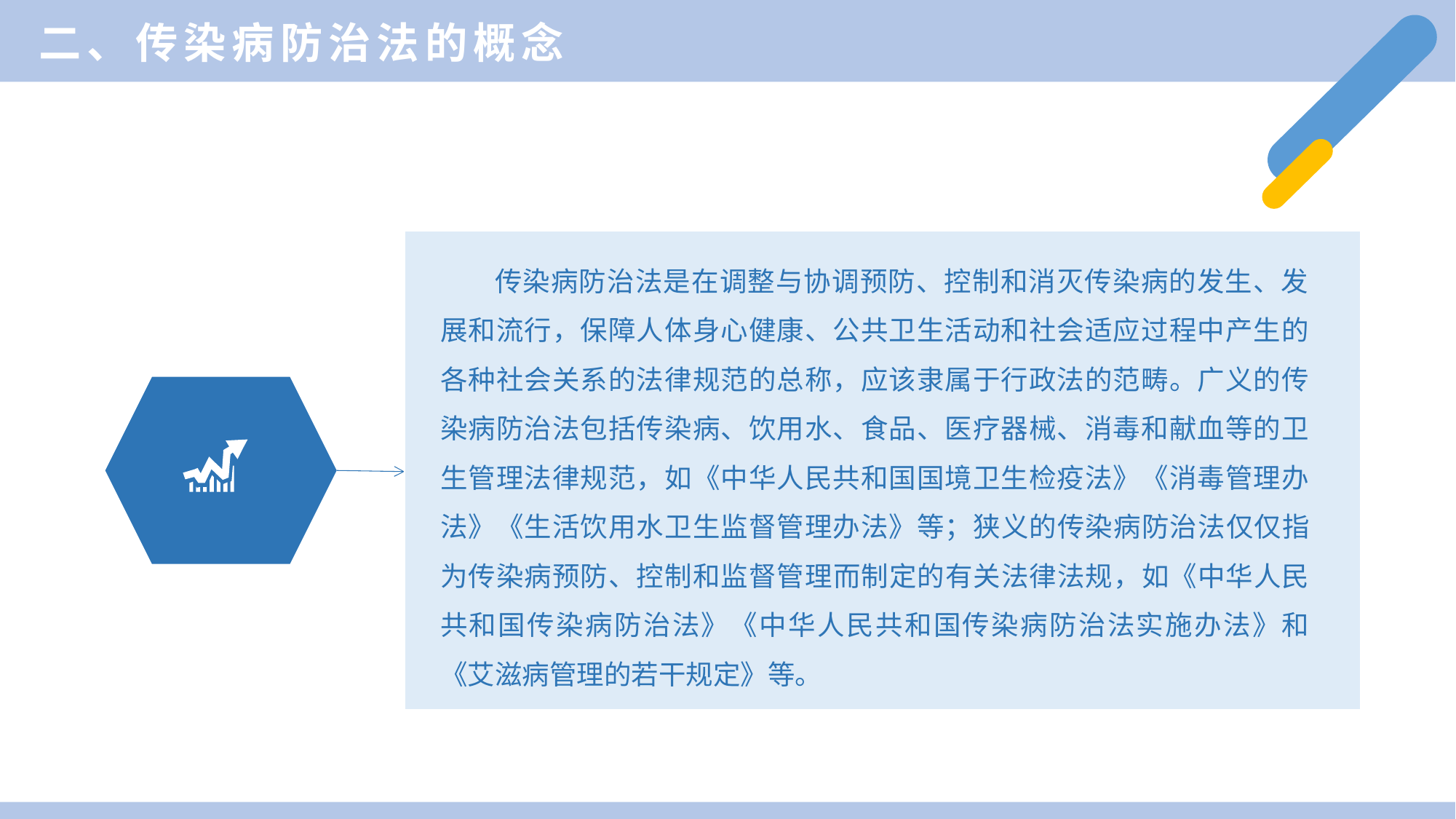

二、传染病防治法的概念

传染病防治法是在调整与协调预防、控制和消灭传染病的发生、发展和流行，保障人体身心健康、公共卫生活动和社会适应过程中产生的各种社会关系的法律规范的总称，应该隶属于行政法的范畴。广义的传染病防治法包括传染病、饮用水、食品、医疗器械、消毒和献血等的卫生管理法律规范，如《中华人民共和国国境卫生检疫法》《消毒管理办法》《生活饮用水卫生监督管理办法》等；狭义的传染病防治法仅仅指为传染病预防、控制和监督管理而制定的有关法律法规，如《中华人民共和国传染病防治法》《中华人民共和国传染病防治法实施办法》和《艾滋病管理的若干规定》等。